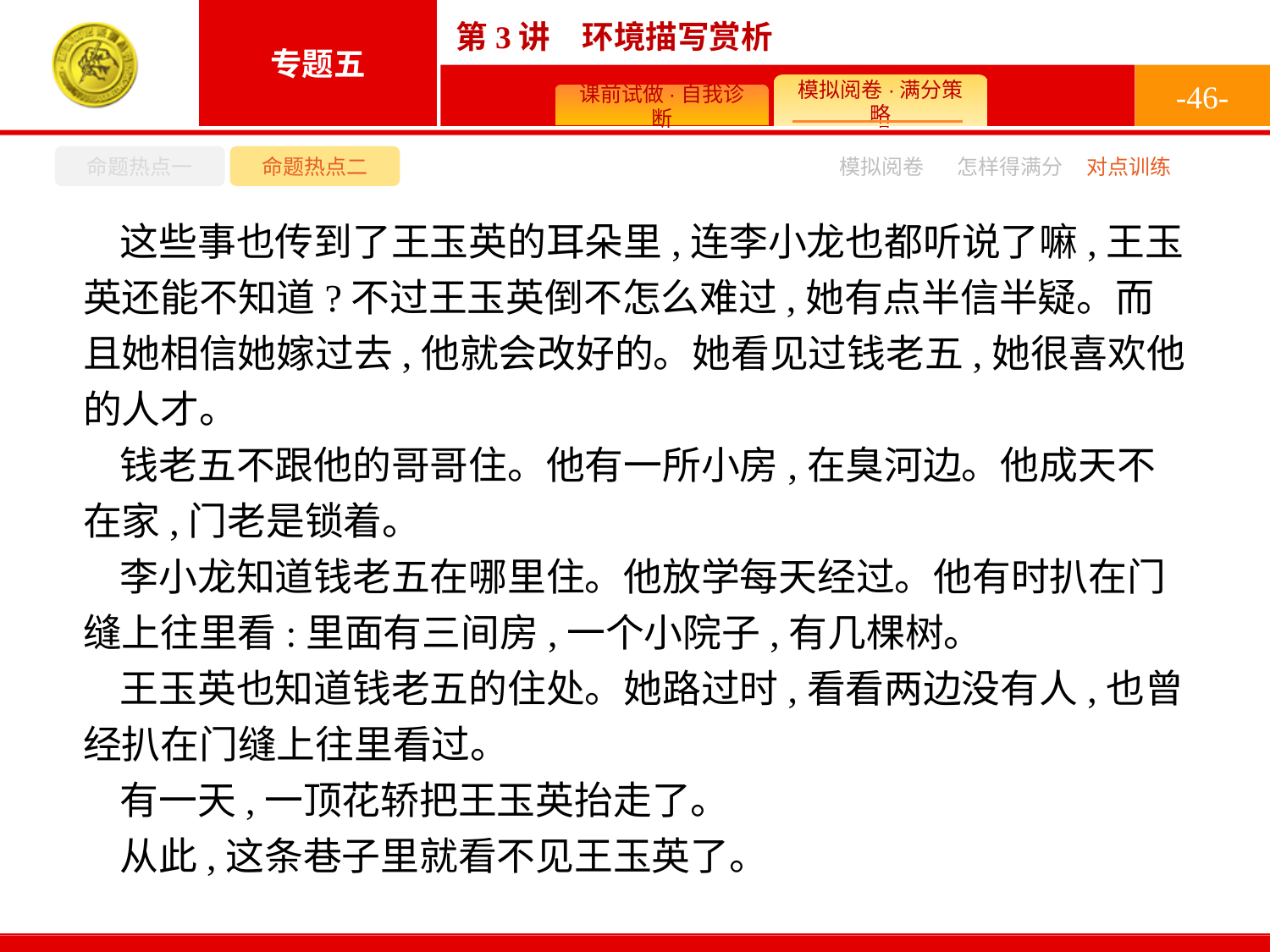

-46-
命题热点一
命题热点二
怎样得满分
模拟阅卷
对点训练
这些事也传到了王玉英的耳朵里,连李小龙也都听说了嘛,王玉英还能不知道?不过王玉英倒不怎么难过,她有点半信半疑。而且她相信她嫁过去,他就会改好的。她看见过钱老五,她很喜欢他的人才。
钱老五不跟他的哥哥住。他有一所小房,在臭河边。他成天不在家,门老是锁着。
李小龙知道钱老五在哪里住。他放学每天经过。他有时扒在门缝上往里看:里面有三间房,一个小院子,有几棵树。
王玉英也知道钱老五的住处。她路过时,看看两边没有人,也曾经扒在门缝上往里看过。
有一天,一顶花轿把王玉英抬走了。
从此,这条巷子里就看不见王玉英了。